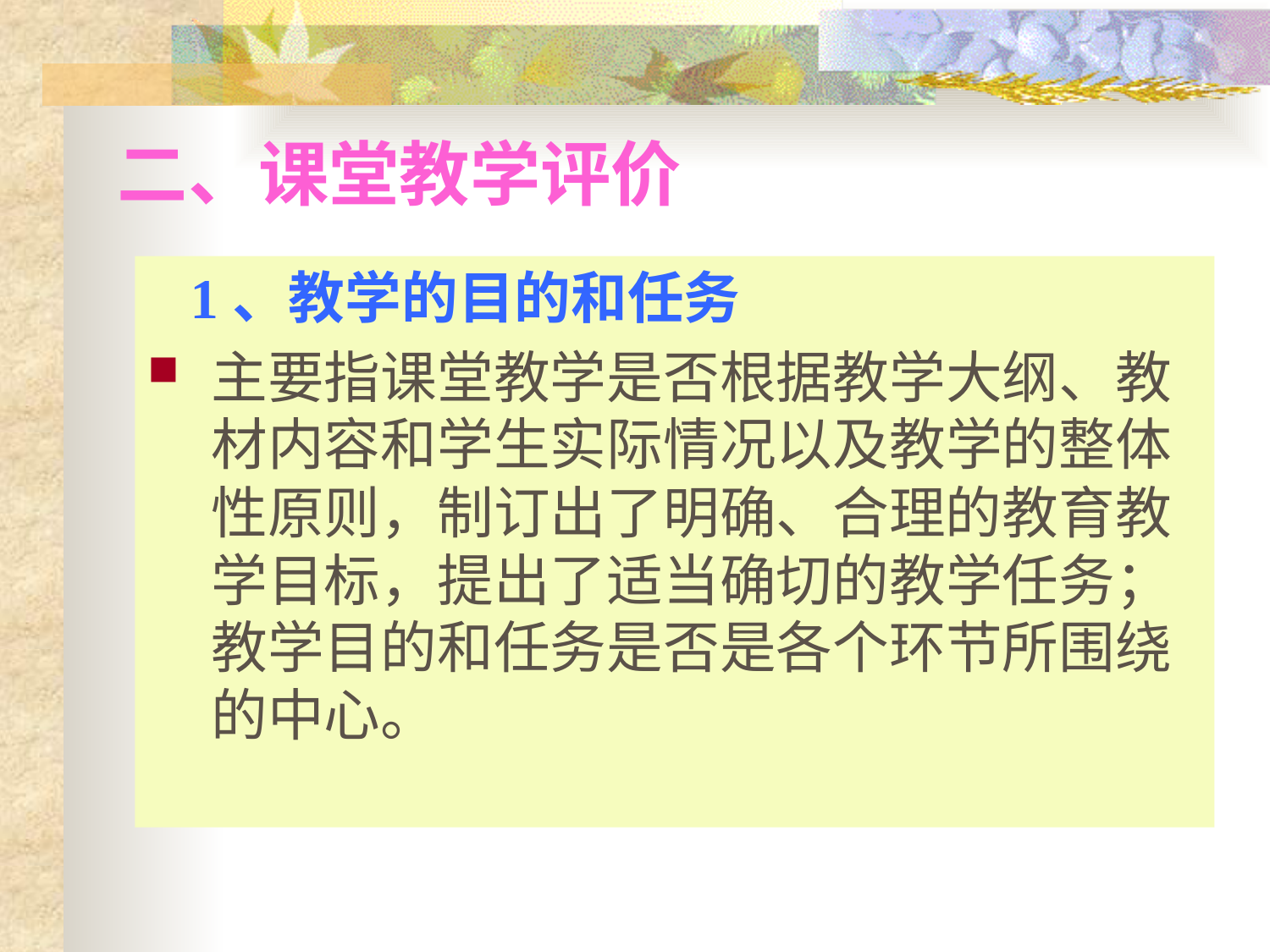

# 二、课堂教学评价
   1、教学的目的和任务
主要指课堂教学是否根据教学大纲、教材内容和学生实际情况以及教学的整体性原则，制订出了明确、合理的教育教学目标，提出了适当确切的教学任务；教学目的和任务是否是各个环节所围绕的中心。